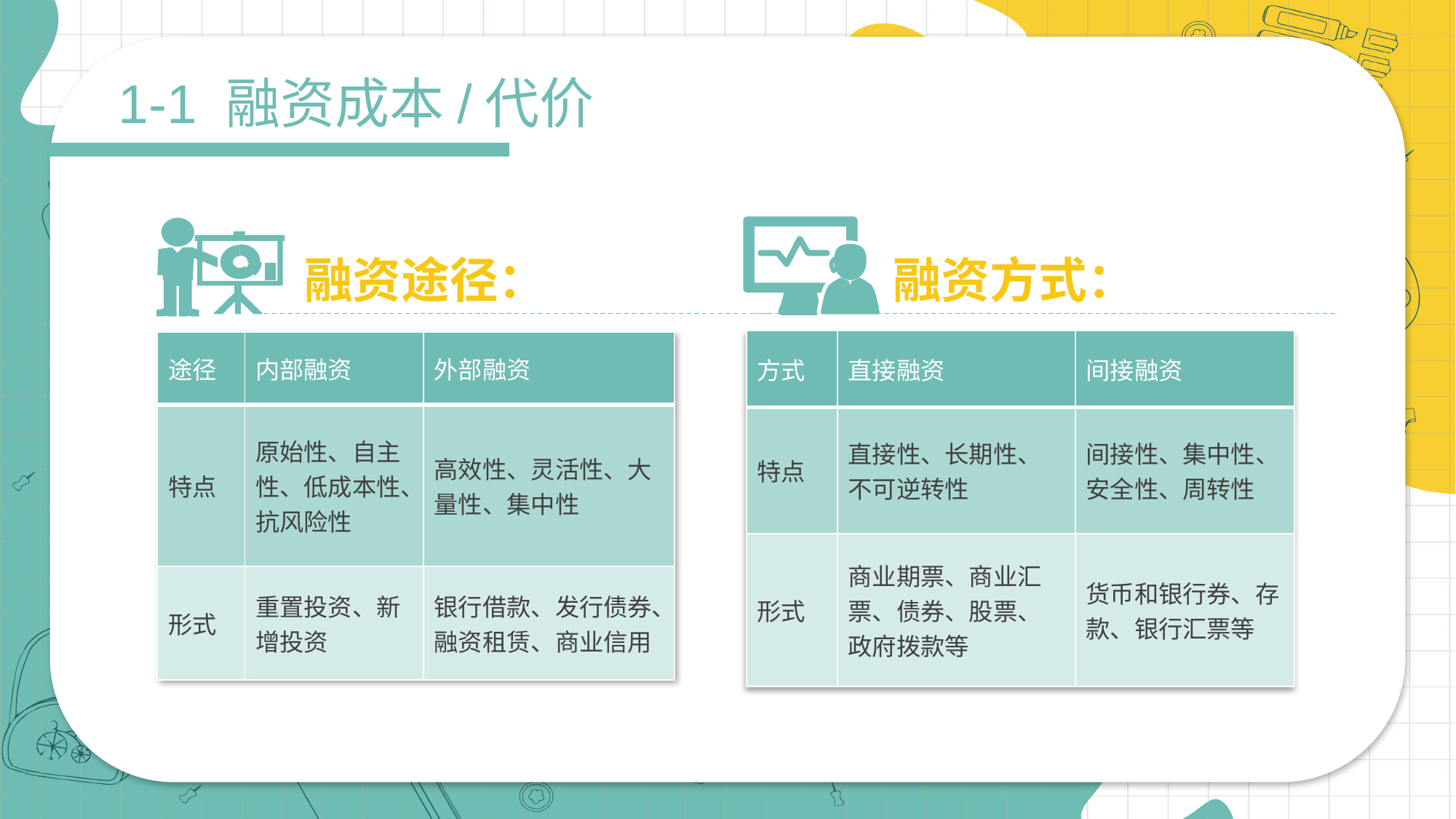

1-1 融资成本/代价

融资方式：
融资途径：
| 方式 | 直接融资 | 间接融资 |
| --- | --- | --- |
| 特点 | 直接性、长期性、不可逆转性 | 间接性、集中性、安全性、周转性 |
| 形式 | 商业期票、商业汇票、债券、股票、政府拨款等 | 货币和银行券、存款、银行汇票等 |
| 途径 | 内部融资 | 外部融资 |
| --- | --- | --- |
| 特点 | 原始性、自主性、低成本性、抗风险性 | 高效性、灵活性、大量性、集中性 |
| 形式 | 重置投资、新增投资 | 银行借款、发行债券、融资租赁、商业信用 |